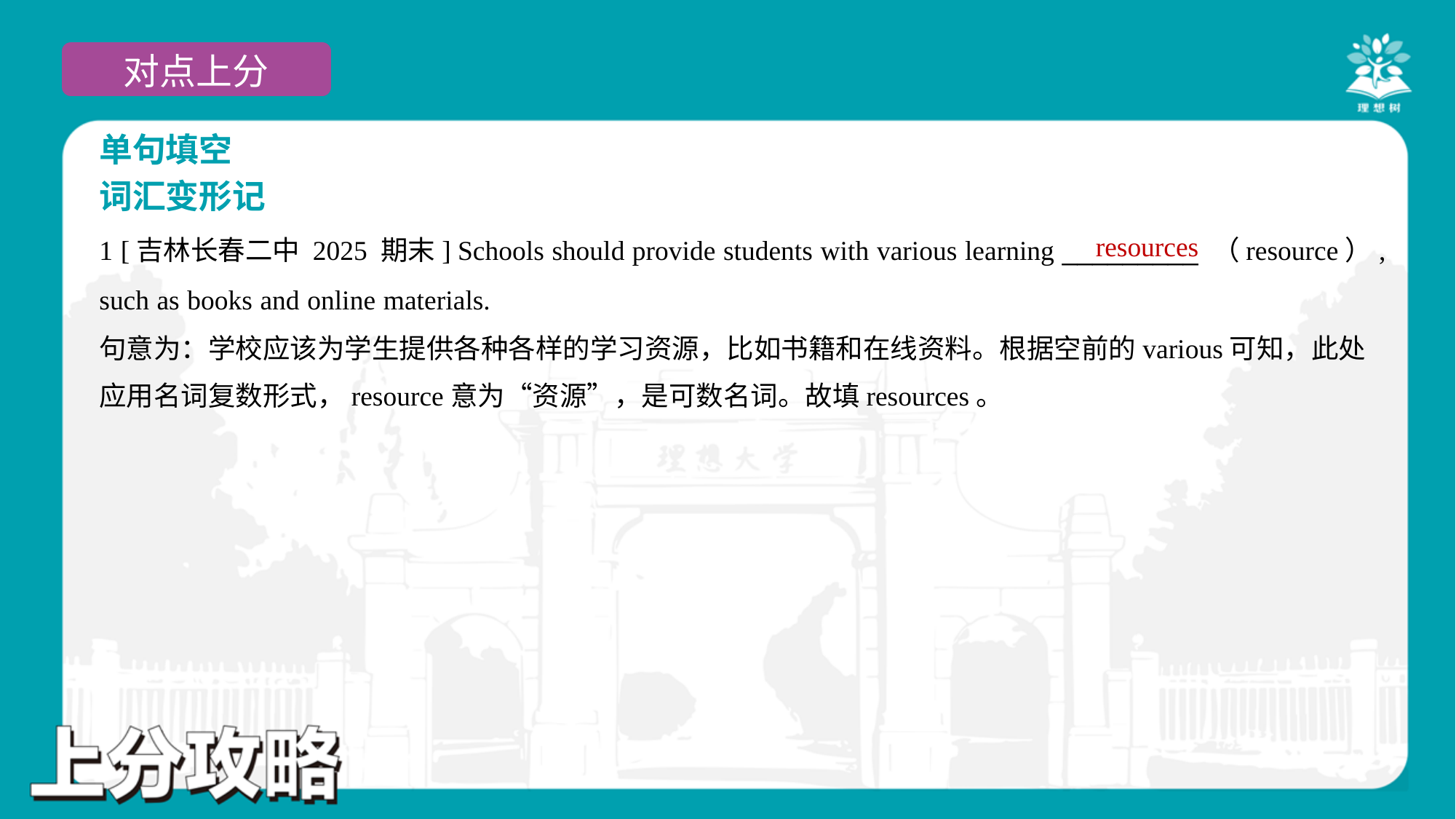

单句填空
词汇变形记
resources
1 [吉林长春二中 2025 期末] Schools should provide students with various learning _________ （resource）,
such as books and online materials.
句意为：学校应该为学生提供各种各样的学习资源，比如书籍和在线资料。根据空前的various可知，此处
应用名词复数形式，resource意为“资源”，是可数名词。故填resources。